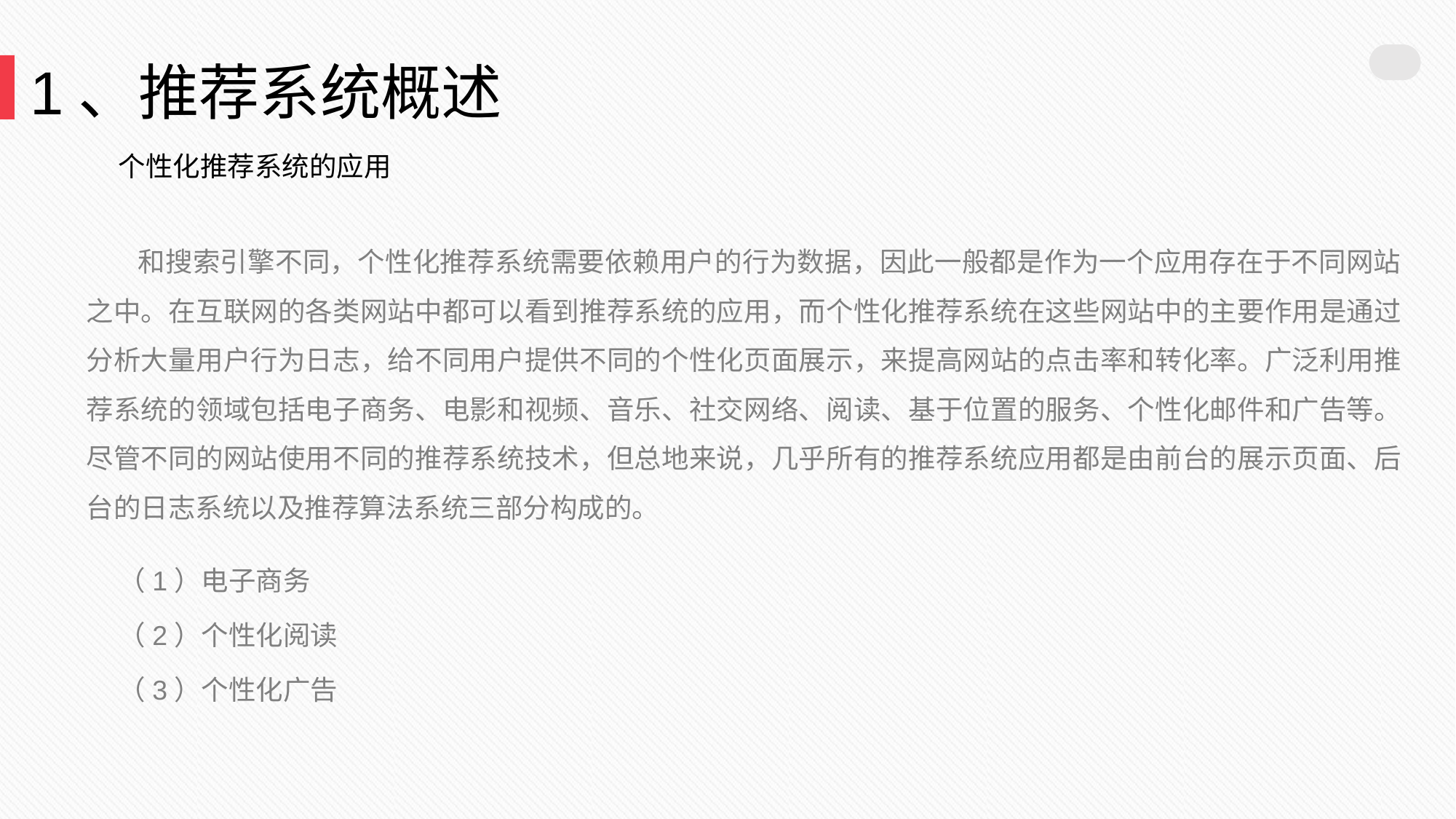

1、推荐系统概述
个性化推荐系统的应用

       和搜索引擎不同，个性化推荐系统需要依赖用户的行为数据，因此一般都是作为一个应用存在于不同网站之中。在互联网的各类网站中都可以看到推荐系统的应用，而个性化推荐系统在这些网站中的主要作用是通过分析大量用户行为日志，给不同用户提供不同的个性化页面展示，来提高网站的点击率和转化率。广泛利用推荐系统的领域包括电子商务、电影和视频、音乐、社交网络、阅读、基于位置的服务、个性化邮件和广告等。尽管不同的网站使用不同的推荐系统技术，但总地来说，几乎所有的推荐系统应用都是由前台的展示页面、后台的日志系统以及推荐算法系统三部分构成的。
（1）电子商务
（2）个性化阅读
（3）个性化广告